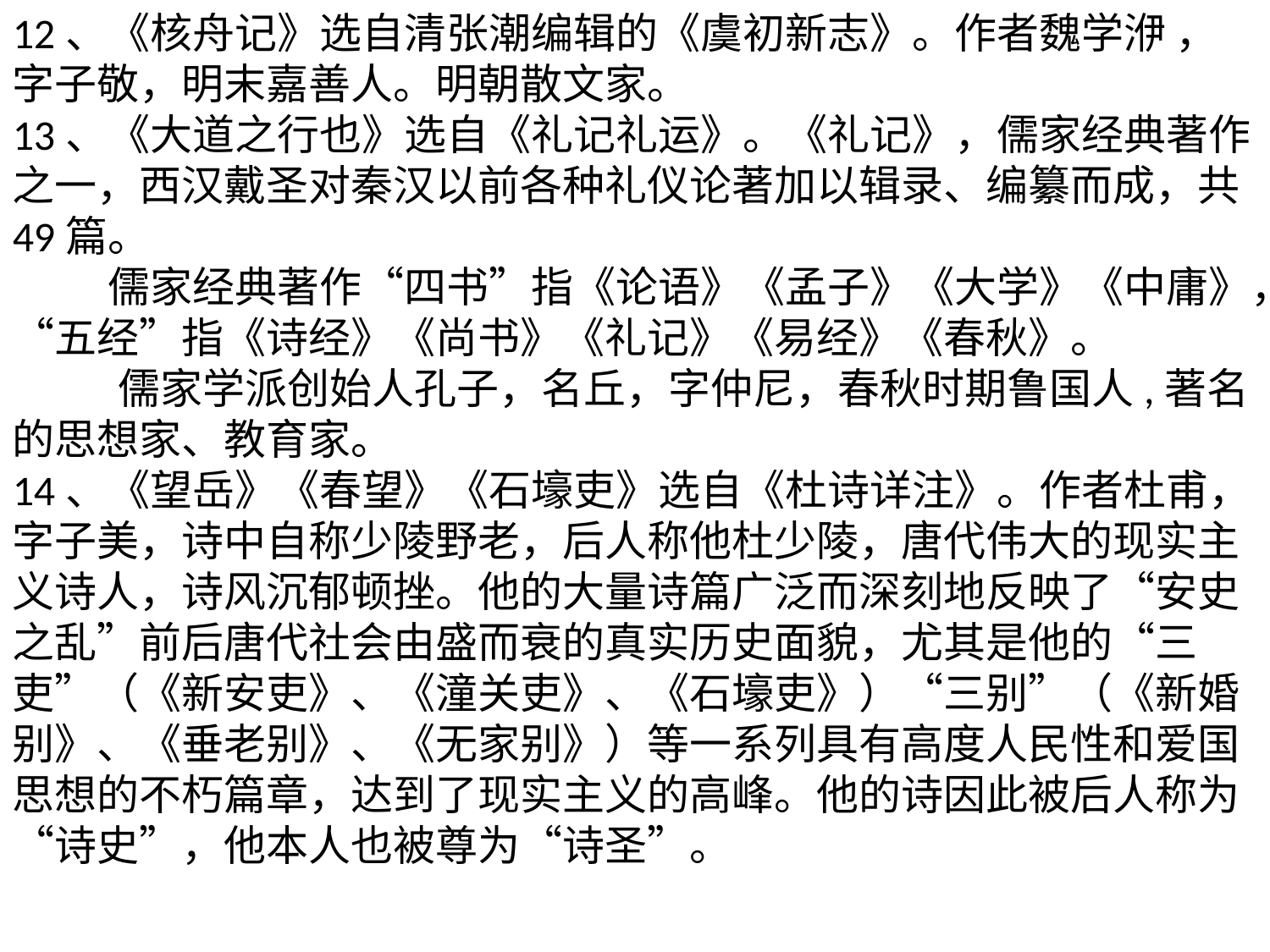

12、《核舟记》选自清张潮编辑的《虞初新志》。作者魏学洢 ，字子敬，明末嘉善人。明朝散文家。
13、《大道之行也》选自《礼记礼运》。《礼记》，儒家经典著作之一，西汉戴圣对秦汉以前各种礼仪论著加以辑录、编纂而成，共49篇。
         儒家经典著作“四书”指《论语》《孟子》《大学》《中庸》，“五经”指《诗经》《尚书》《礼记》《易经》《春秋》。
          儒家学派创始人孔子，名丘，字仲尼，春秋时期鲁国人,著名的思想家、教育家。
14、《望岳》《春望》《石壕吏》选自《杜诗详注》。作者杜甫，字子美，诗中自称少陵野老，后人称他杜少陵，唐代伟大的现实主义诗人，诗风沉郁顿挫。他的大量诗篇广泛而深刻地反映了“安史之乱”前后唐代社会由盛而衰的真实历史面貌，尤其是他的“三吏”（《新安吏》、《潼关吏》、《石壕吏》）“三别”（《新婚别》、《垂老别》、《无家别》）等一系列具有高度人民性和爱国思想的不朽篇章，达到了现实主义的高峰。他的诗因此被后人称为“诗史”，他本人也被尊为“诗圣”。